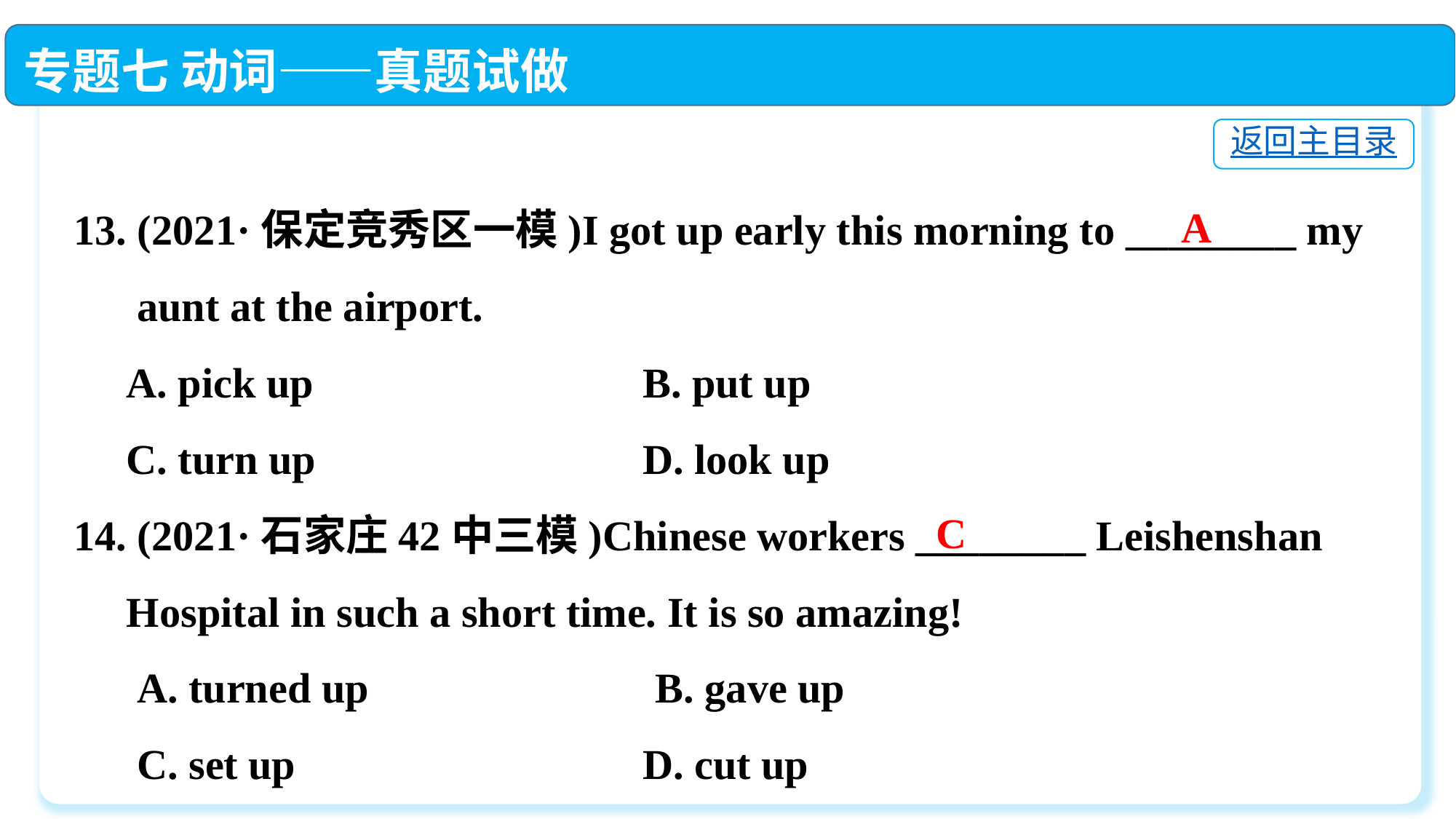

专题七 动词——真题试做

返回主目录
13. (2021·保定竞秀区一模)I got up early this morning to ________ my
      aunt at the airport.
     A. pick up　	                        B. put up
     C. turn up　 	                        D. look up
14. (2021·石家庄42中三模)Chinese workers ________ Leishenshan
     Hospital in such a short time. It is so amazing!
      A. turned up　　 	              B. gave up
      C. set up　　 	                        D. cut up
A
C